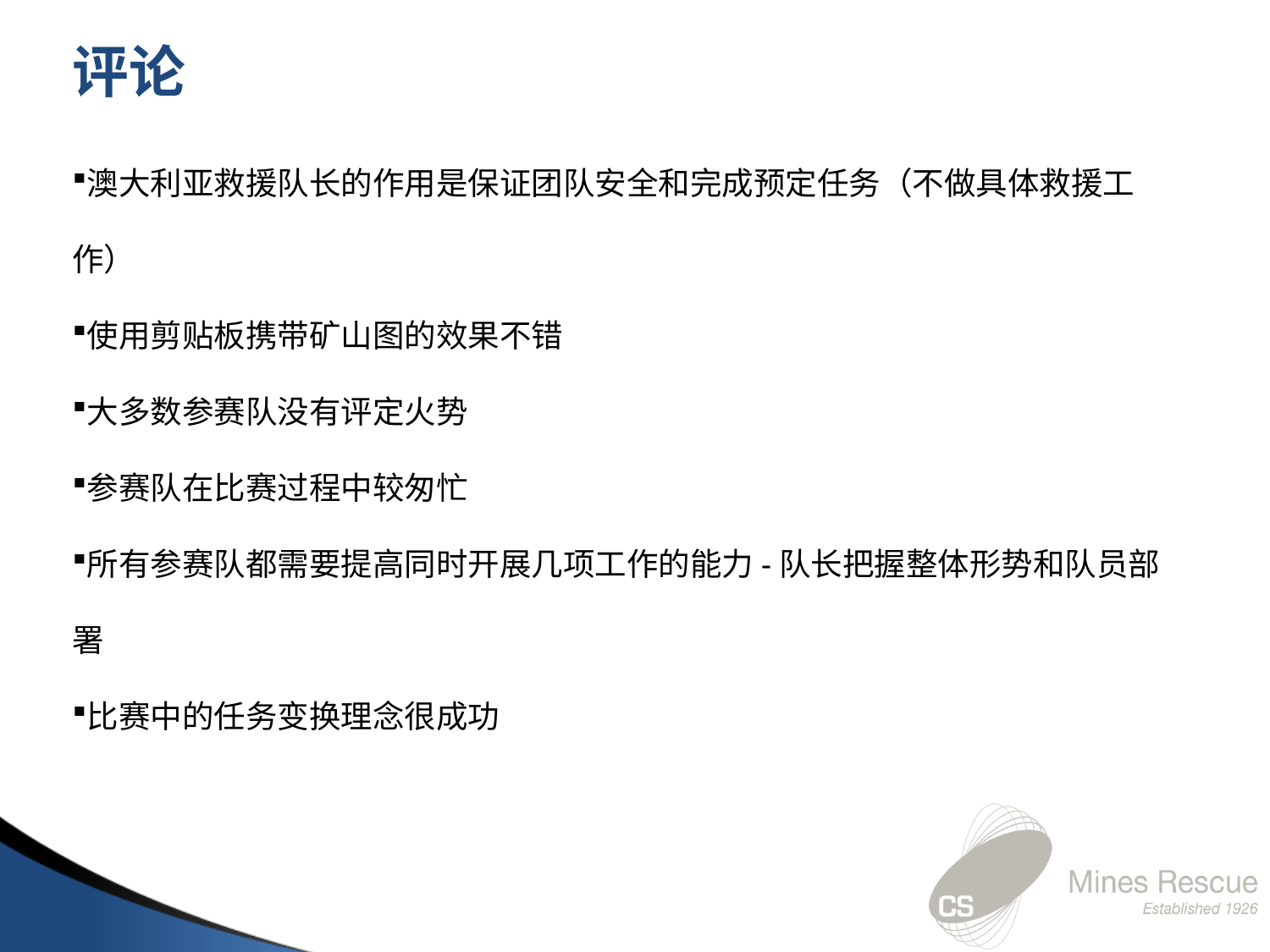

评论
澳大利亚救援队长的作用是保证团队安全和完成预定任务（不做具体救援工作）
使用剪贴板携带矿山图的效果不错
大多数参赛队没有评定火势
参赛队在比赛过程中较匆忙
所有参赛队都需要提高同时开展几项工作的能力-队长把握整体形势和队员部署
比赛中的任务变换理念很成功